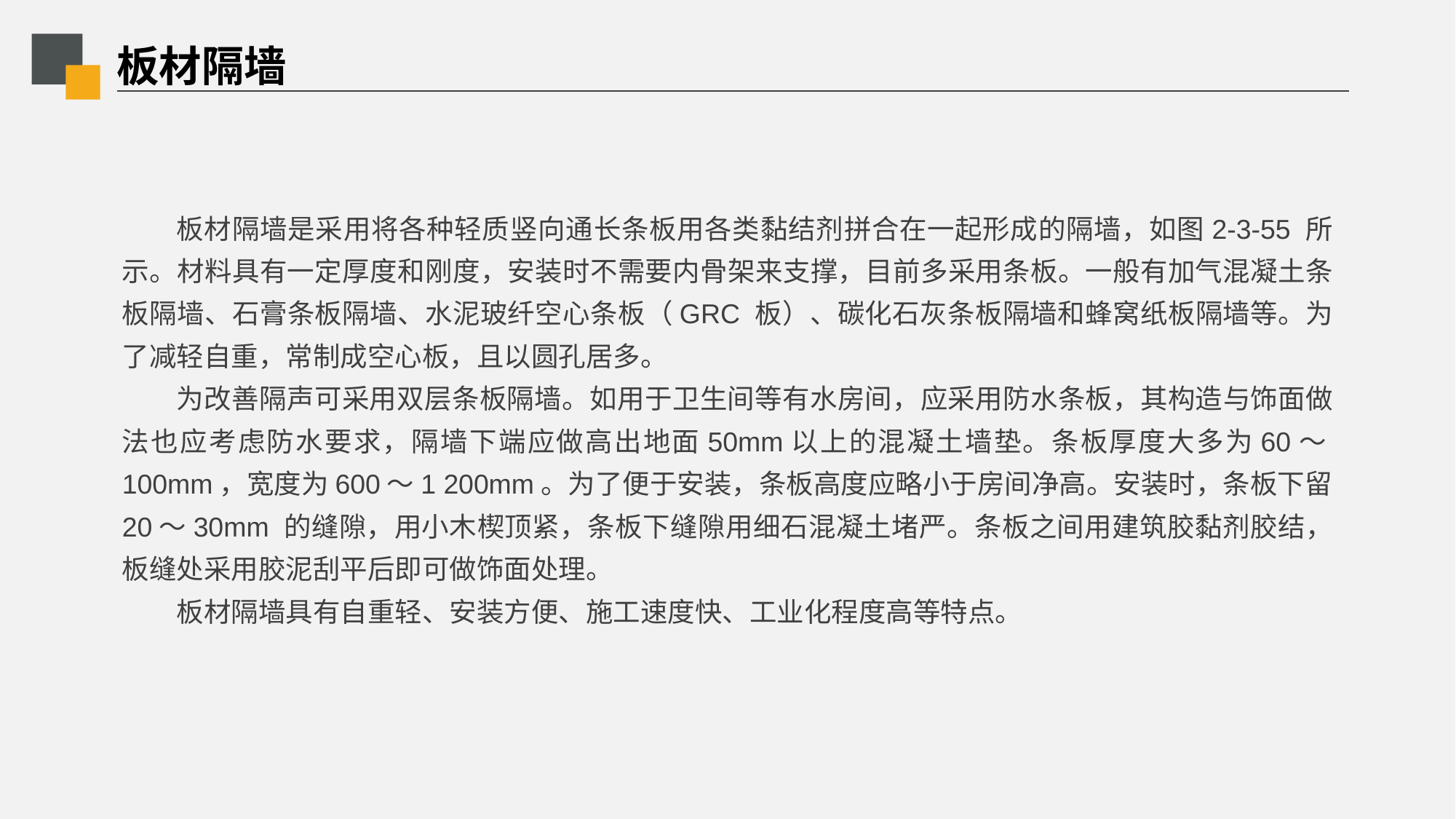

# 板材隔墙
板材隔墙是采用将各种轻质竖向通长条板用各类黏结剂拼合在一起形成的隔墙，如图2-3-55 所示。材料具有一定厚度和刚度，安装时不需要内骨架来支撑，目前多采用条板。一般有加气混凝土条板隔墙、石膏条板隔墙、水泥玻纤空心条板（GRC 板）、碳化石灰条板隔墙和蜂窝纸板隔墙等。为了减轻自重，常制成空心板，且以圆孔居多。
为改善隔声可采用双层条板隔墙。如用于卫生间等有水房间，应采用防水条板，其构造与饰面做法也应考虑防水要求，隔墙下端应做高出地面50mm以上的混凝土墙垫。条板厚度大多为60～100mm，宽度为600～1 200mm。为了便于安装，条板高度应略小于房间净高。安装时，条板下留20～30mm 的缝隙，用小木楔顶紧，条板下缝隙用细石混凝土堵严。条板之间用建筑胶黏剂胶结，板缝处采用胶泥刮平后即可做饰面处理。
板材隔墙具有自重轻、安装方便、施工速度快、工业化程度高等特点。